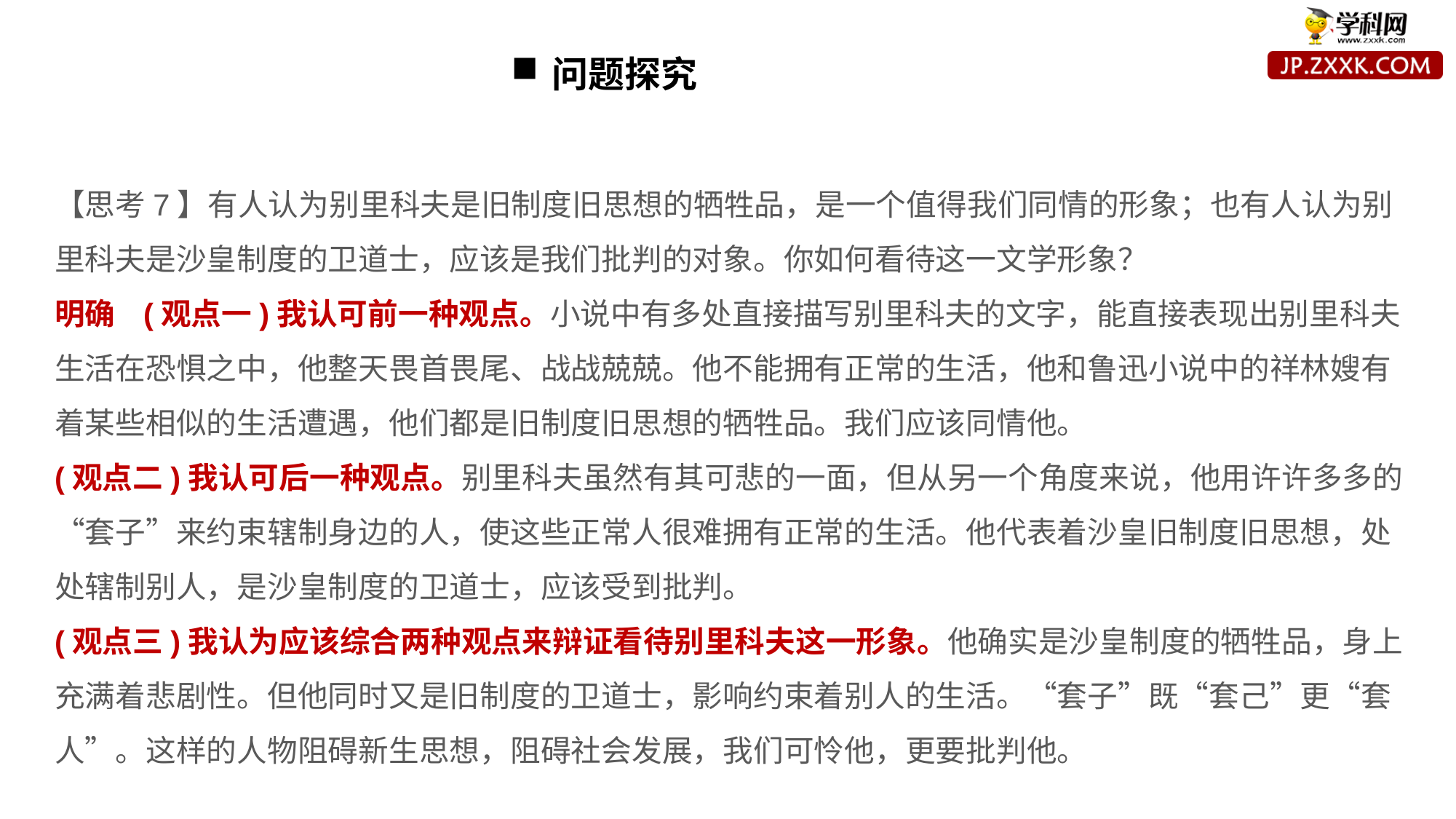

问题探究

【思考7】有人认为别里科夫是旧制度旧思想的牺牲品，是一个值得我们同情的形象；也有人认为别里科夫是沙皇制度的卫道士，应该是我们批判的对象。你如何看待这一文学形象？
明确   (观点一)我认可前一种观点。小说中有多处直接描写别里科夫的文字，能直接表现出别里科夫生活在恐惧之中，他整天畏首畏尾、战战兢兢。他不能拥有正常的生活，他和鲁迅小说中的祥林嫂有着某些相似的生活遭遇，他们都是旧制度旧思想的牺牲品。我们应该同情他。
(观点二)我认可后一种观点。别里科夫虽然有其可悲的一面，但从另一个角度来说，他用许许多多的“套子”来约束辖制身边的人，使这些正常人很难拥有正常的生活。他代表着沙皇旧制度旧思想，处处辖制别人，是沙皇制度的卫道士，应该受到批判。
(观点三)我认为应该综合两种观点来辩证看待别里科夫这一形象。他确实是沙皇制度的牺牲品，身上充满着悲剧性。但他同时又是旧制度的卫道士，影响约束着别人的生活。“套子”既“套己”更“套人”。这样的人物阻碍新生思想，阻碍社会发展，我们可怜他，更要批判他。